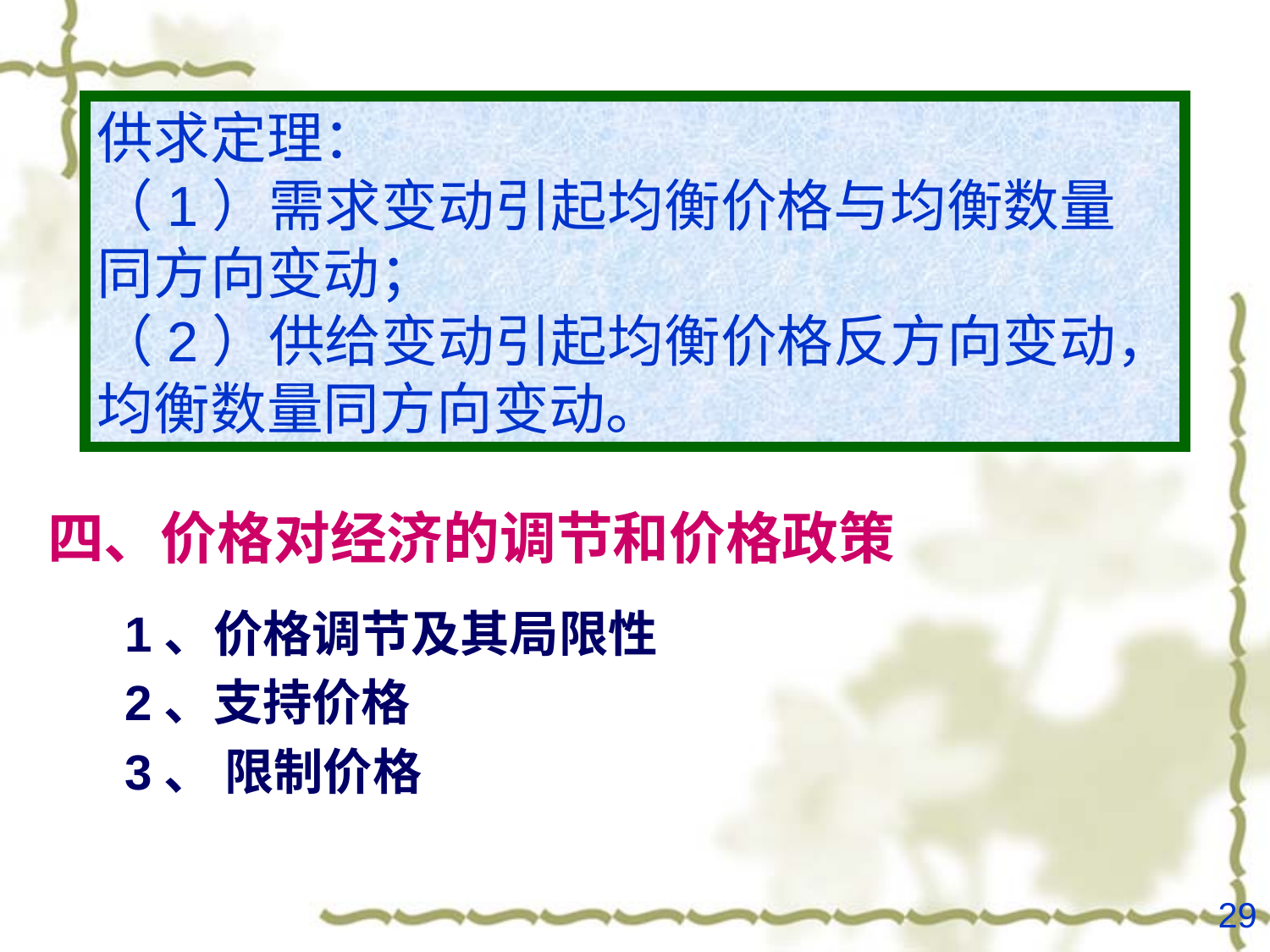

供求定理：
（1）需求变动引起均衡价格与均衡数量同方向变动；
（2）供给变动引起均衡价格反方向变动，均衡数量同方向变动。
# 四、价格对经济的调节和价格政策
1、价格调节及其局限性
2、支持价格
3、 限制价格
29